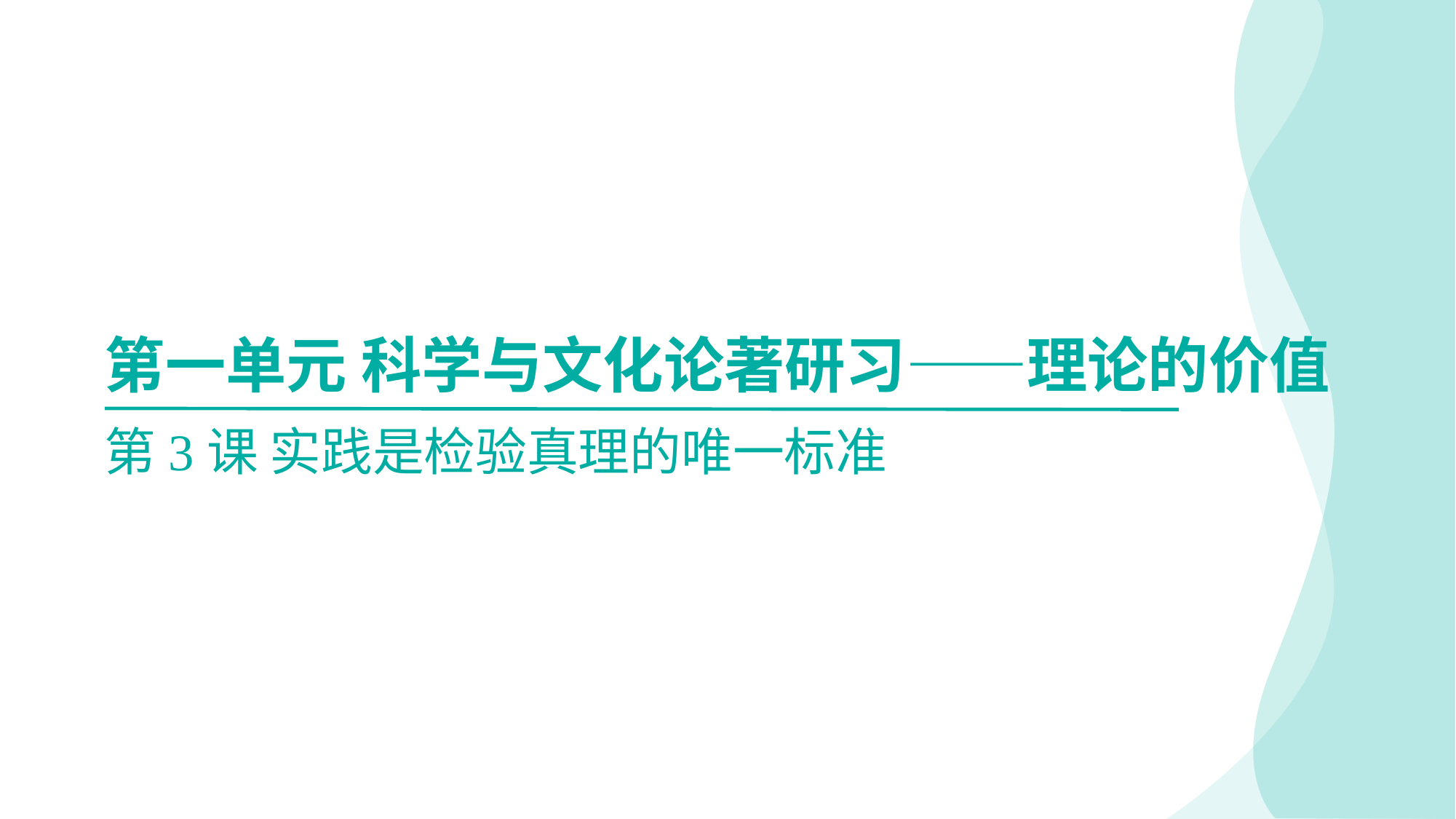

第一单元 科学与文化论著研习——理论的价值

第3课 实践是检验真理的唯一标准